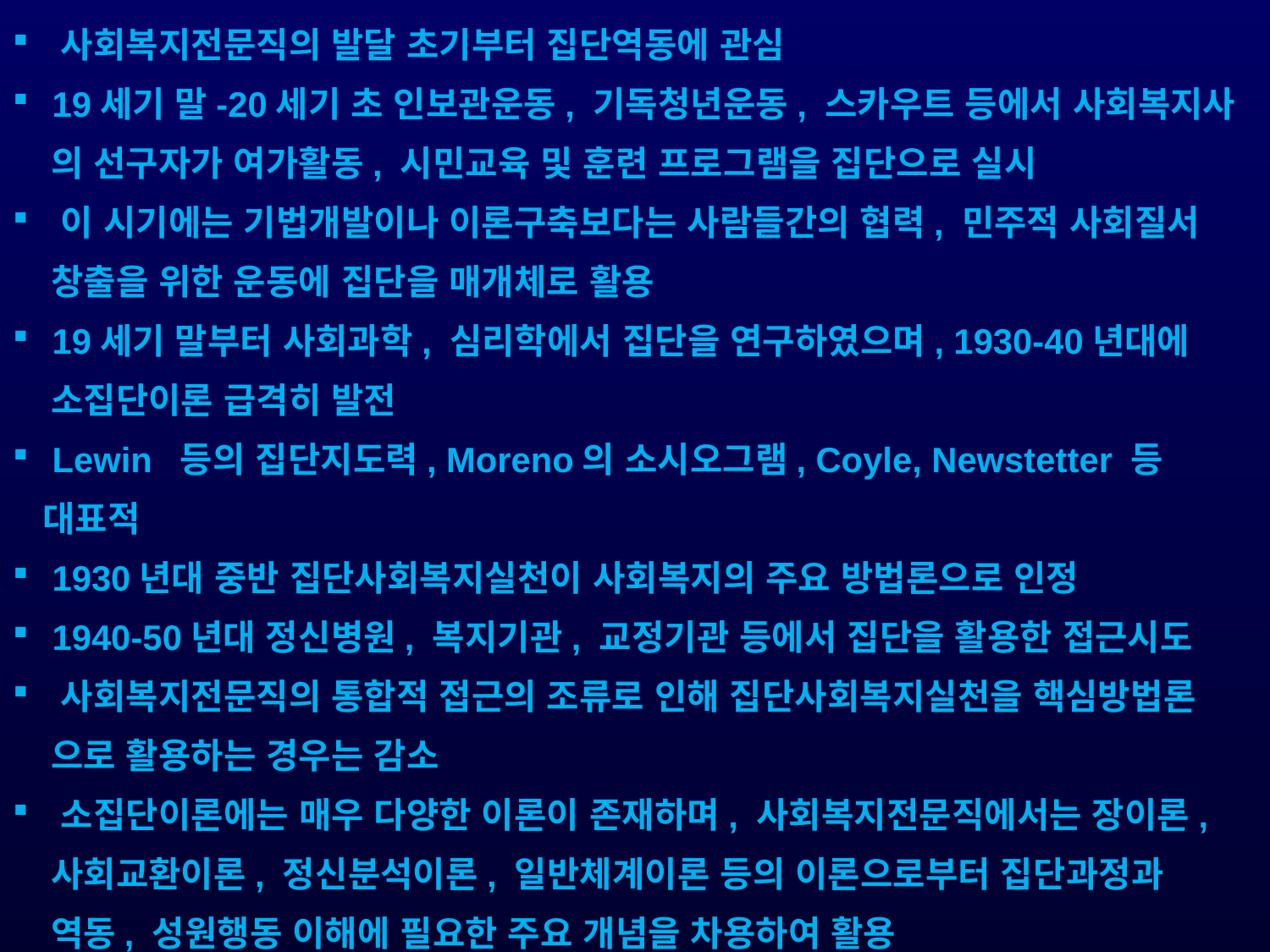

사회복지전문직의 발달 초기부터 집단역동에 관심
 19세기 말-20세기 초 인보관운동, 기독청년운동, 스카우트 등에서 사회복지사
   의 선구자가 여가활동, 시민교육 및 훈련 프로그램을 집단으로 실시
 이 시기에는 기법개발이나 이론구축보다는 사람들간의 협력, 민주적 사회질서
   창출을 위한 운동에 집단을 매개체로 활용
 19세기 말부터 사회과학, 심리학에서 집단을 연구하였으며, 1930-40년대에
   소집단이론 급격히 발전
 Lewin  등의 집단지도력, Moreno의 소시오그램, Coyle, Newstetter 등 대표적
 1930년대 중반 집단사회복지실천이 사회복지의 주요 방법론으로 인정
 1940-50년대 정신병원, 복지기관, 교정기관 등에서 집단을 활용한 접근시도
 사회복지전문직의 통합적 접근의 조류로 인해 집단사회복지실천을 핵심방법론
   으로 활용하는 경우는 감소
 소집단이론에는 매우 다양한 이론이 존재하며, 사회복지전문직에서는 장이론,
   사회교환이론, 정신분석이론, 일반체계이론 등의 이론으로부터 집단과정과
   역동, 성원행동 이해에 필요한 주요 개념을 차용하여 활용